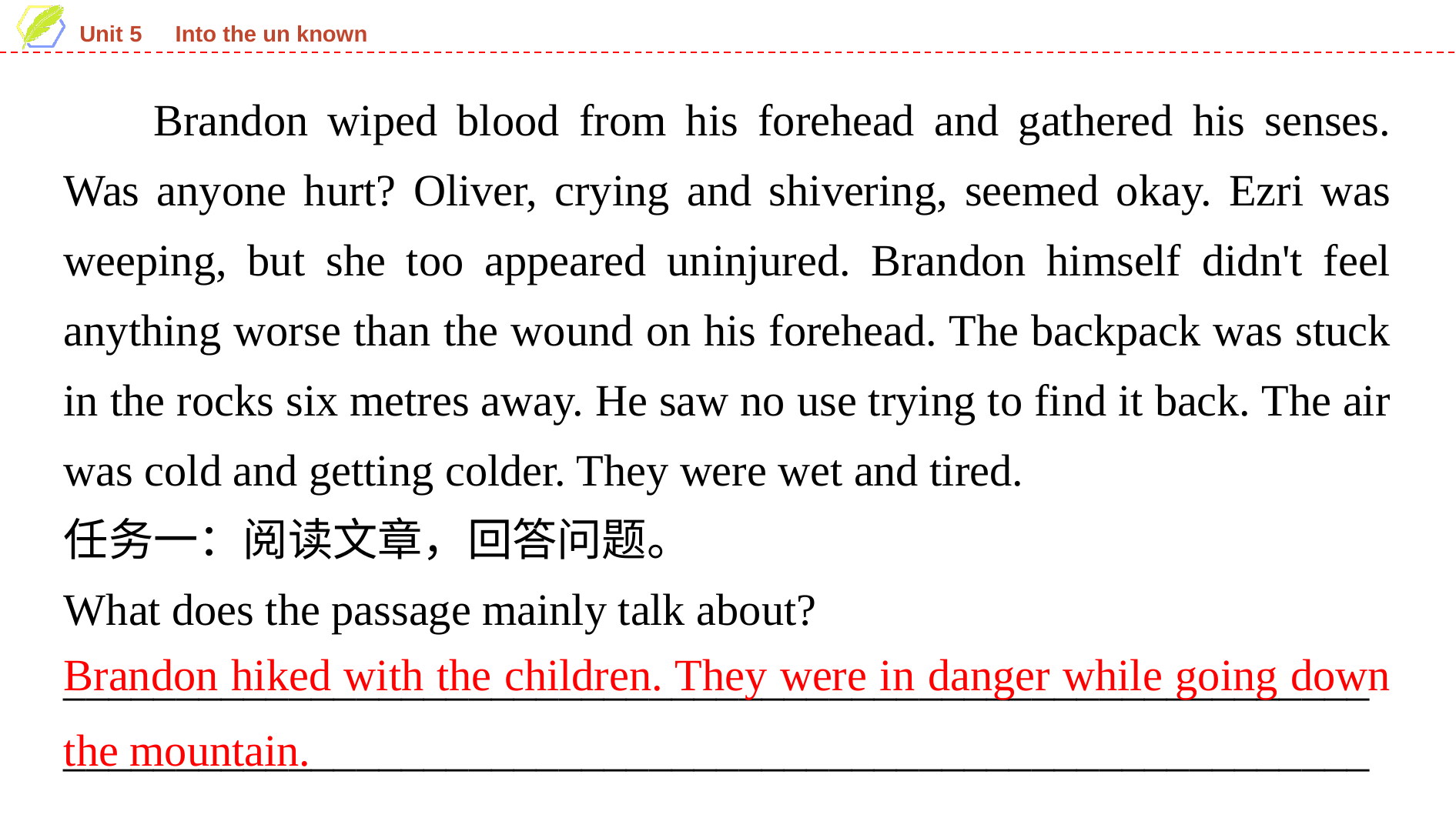

Brandon wiped blood from his forehead and gathered his senses. Was anyone hurt? Oliver, crying and shivering, seemed okay. Ezri was weeping, but she too appeared uninjured. Brandon himself didn't feel anything worse than the wound on his forehead. The backpack was stuck in the rocks six metres away. He saw no use trying to find it back. The air was cold and getting colder. They were wet and tired.
任务一：阅读文章，回答问题。
What does the passage mainly talk about?
______________________________________________________________________________________________________________________
Brandon hiked with the children. They were in danger while going down the mountain.